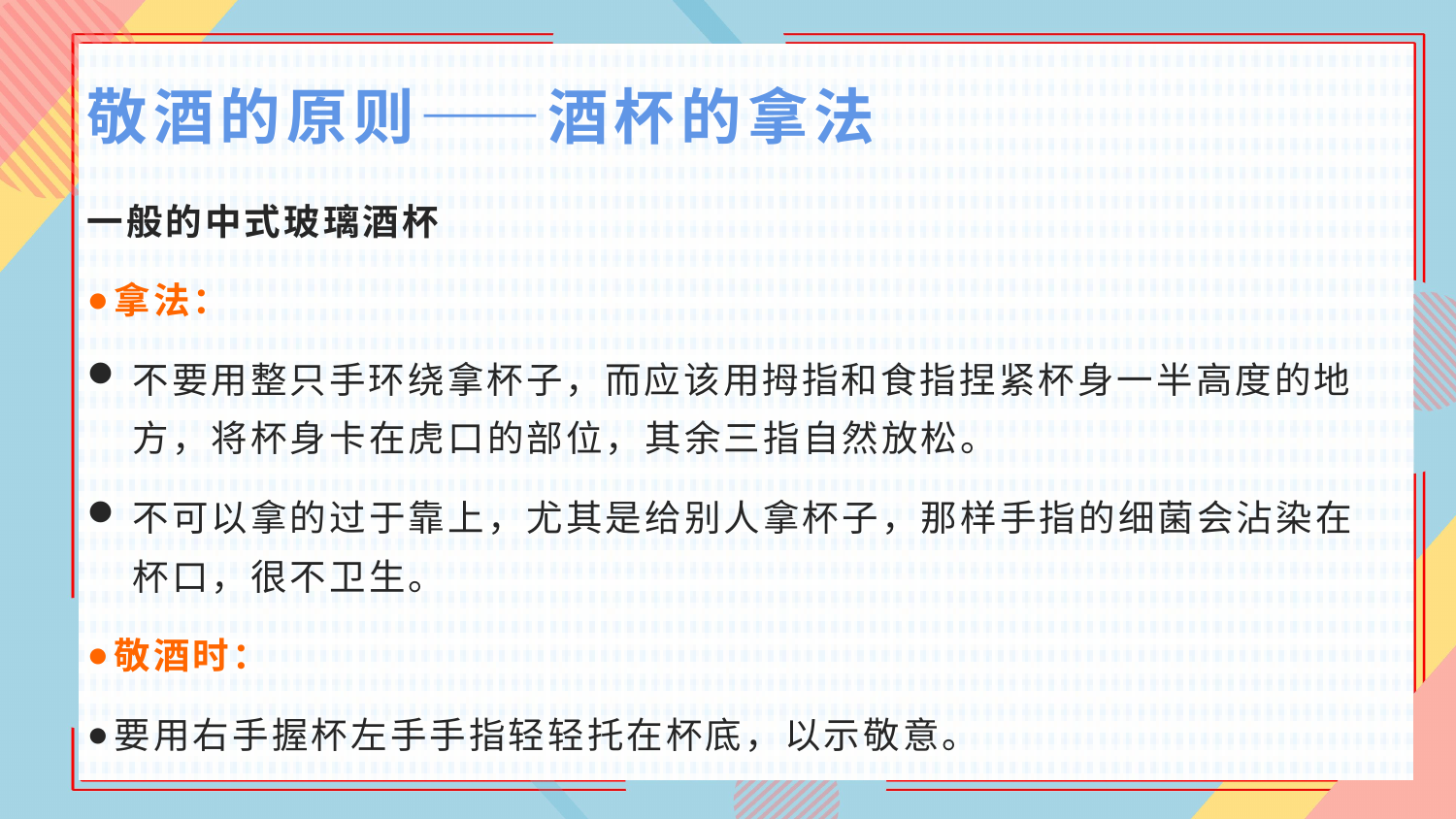

# 敬酒的原则——酒杯的拿法
一般的中式玻璃酒杯
拿法：
不要用整只手环绕拿杯子，而应该用拇指和食指捏紧杯身一半高度的地方，将杯身卡在虎口的部位，其余三指自然放松。
不可以拿的过于靠上，尤其是给别人拿杯子，那样手指的细菌会沾染在杯口，很不卫生。
敬酒时：
要用右手握杯左手手指轻轻托在杯底，以示敬意。